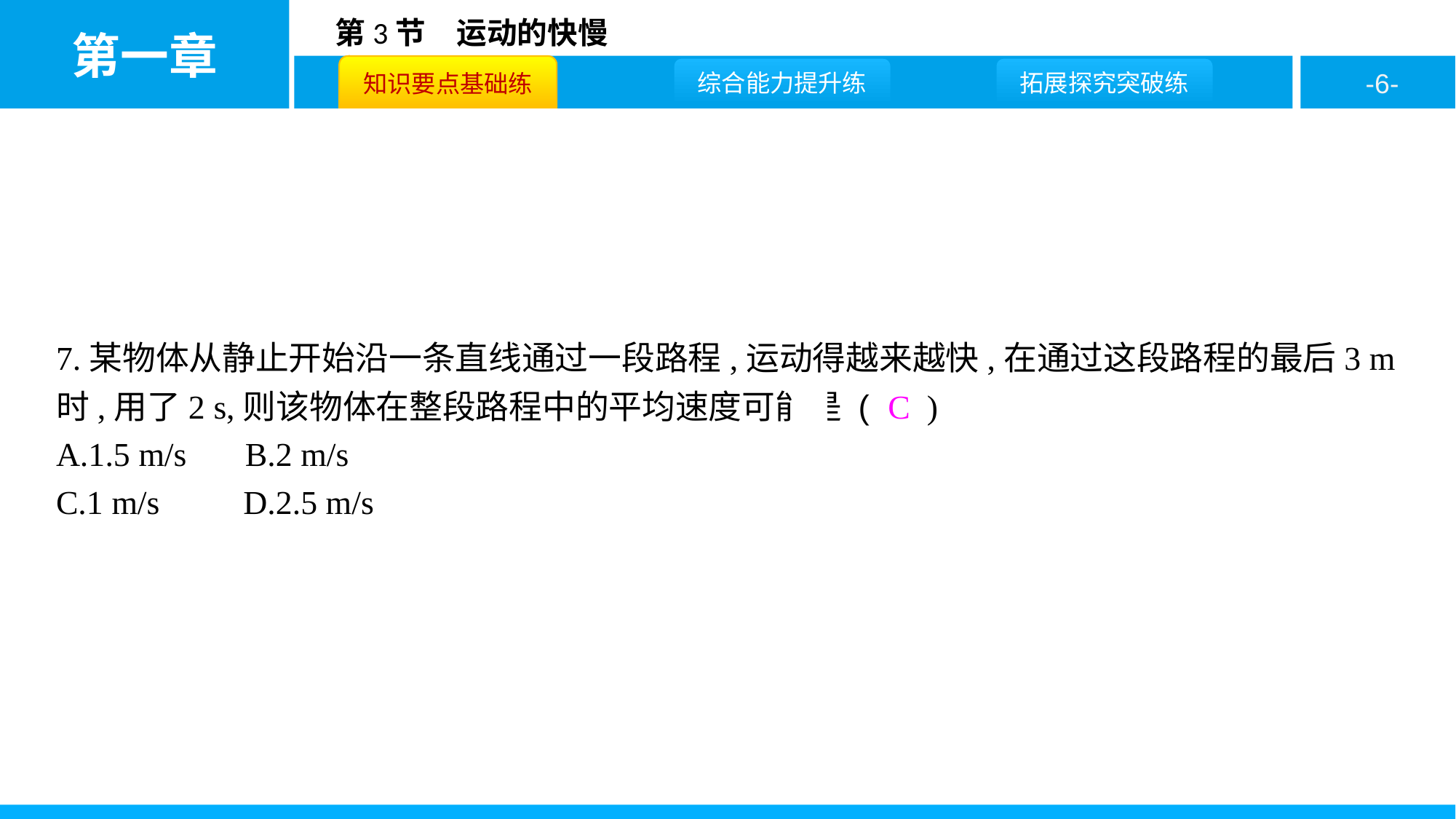

7.某物体从静止开始沿一条直线通过一段路程,运动得越来越快,在通过这段路程的最后3 m时,用了2 s,则该物体在整段路程中的平均速度可能是 (  C  )
A.1.5 m/s       B.2 m/s
C.1 m/s          D.2.5 m/s